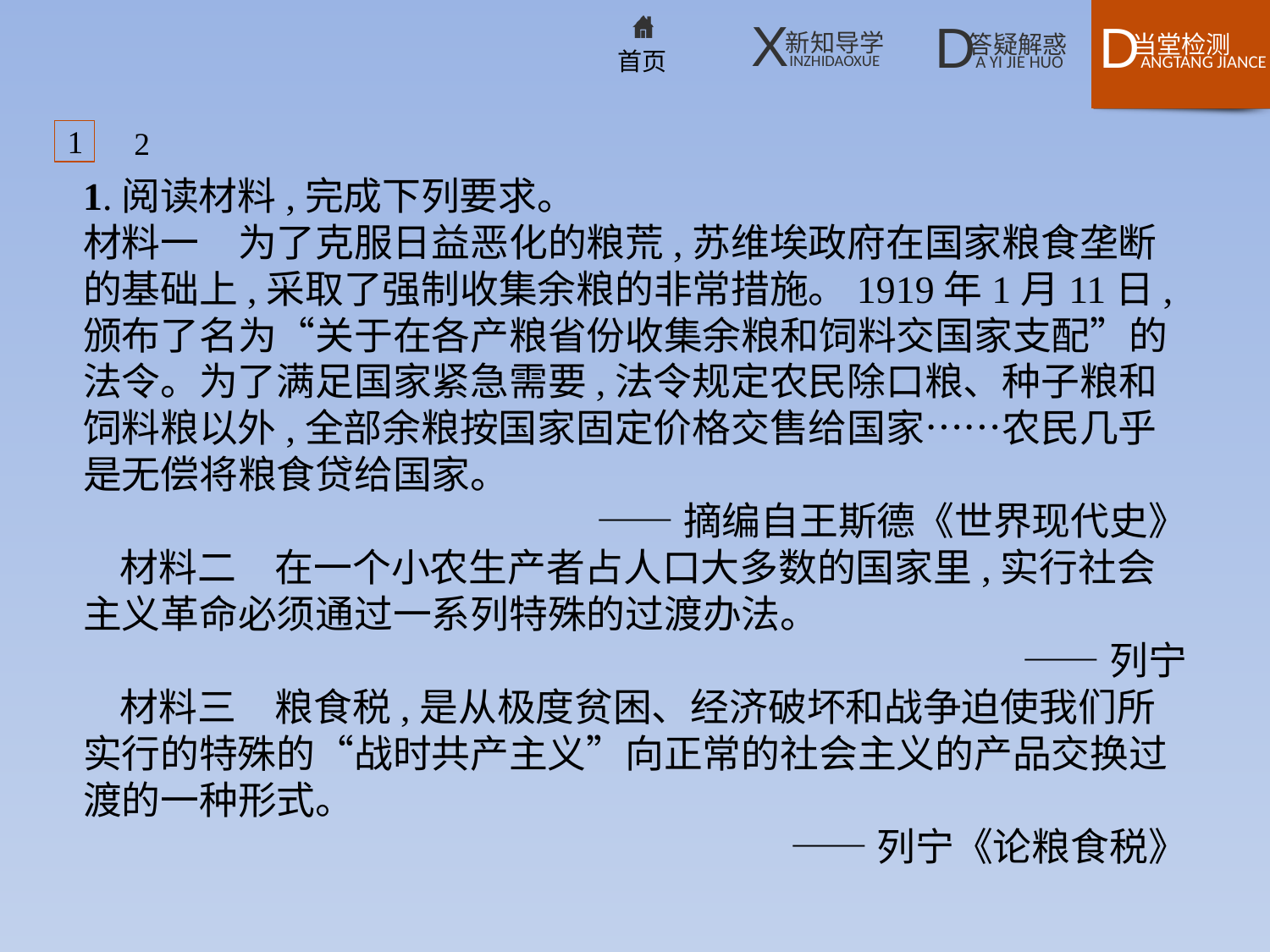

1
2
1.阅读材料,完成下列要求。
材料一　为了克服日益恶化的粮荒,苏维埃政府在国家粮食垄断的基础上,采取了强制收集余粮的非常措施。1919年1月11日,颁布了名为“关于在各产粮省份收集余粮和饲料交国家支配”的法令。为了满足国家紧急需要,法令规定农民除口粮、种子粮和饲料粮以外,全部余粮按国家固定价格交售给国家……农民几乎是无偿将粮食贷给国家。
——摘编自王斯德《世界现代史》
材料二　在一个小农生产者占人口大多数的国家里,实行社会主义革命必须通过一系列特殊的过渡办法。
——列宁
材料三　粮食税,是从极度贫困、经济破坏和战争迫使我们所实行的特殊的“战时共产主义”向正常的社会主义的产品交换过渡的一种形式。
——列宁《论粮食税》